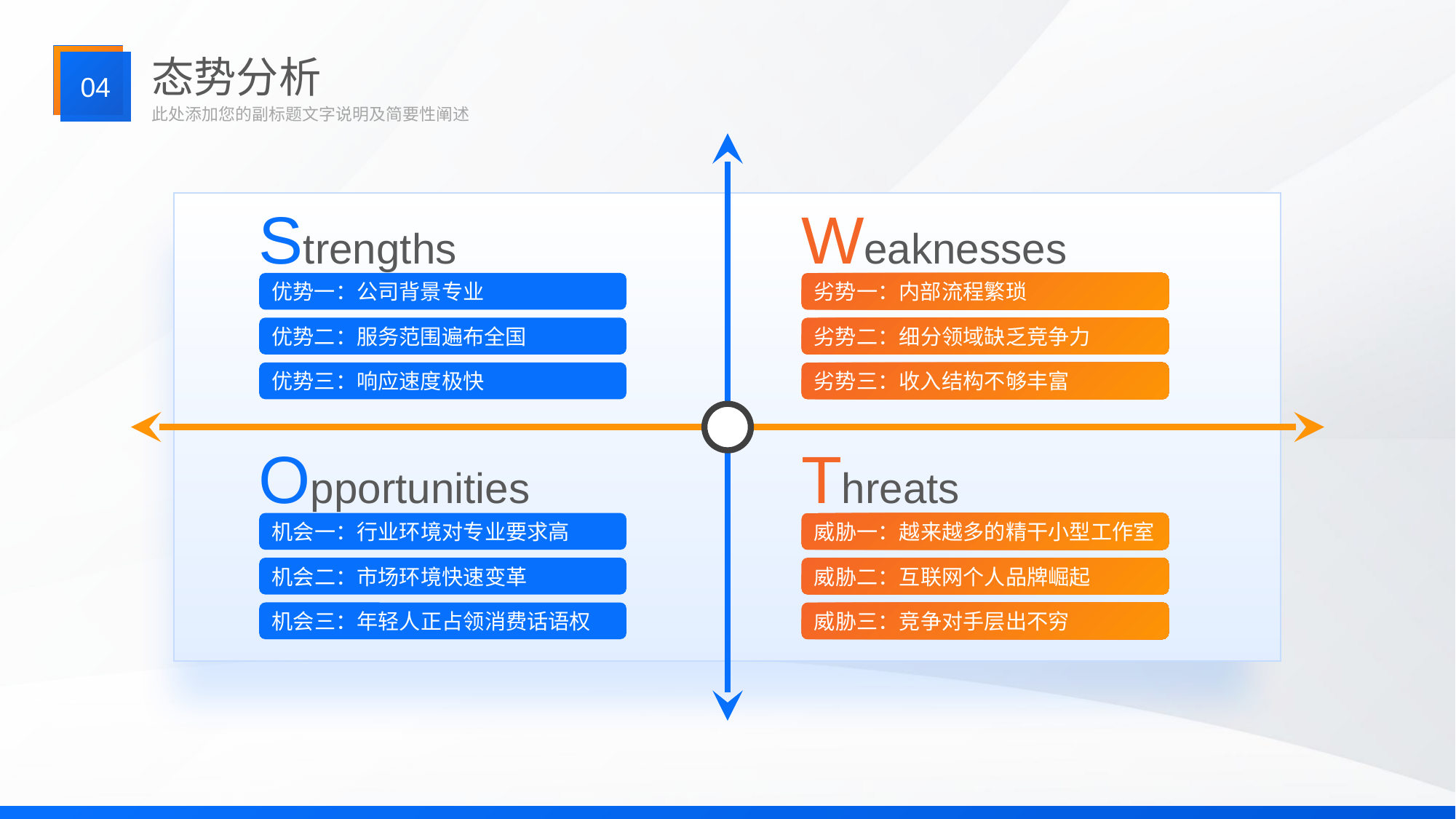

态势分析

04
此处添加您的副标题文字说明及简要性阐述

Strengths
Weaknesses
优势一：公司背景专业
劣势一：内部流程繁琐
优势二：服务范围遍布全国
劣势二：细分领域缺乏竞争力
优势三：响应速度极快
劣势三：收入结构不够丰富
Opportunities
Threats
机会一：行业环境对专业要求高
威胁一：越来越多的精干小型工作室
机会二：市场环境快速变革
威胁二：互联网个人品牌崛起
机会三：年轻人正占领消费话语权
威胁三：竞争对手层出不穷